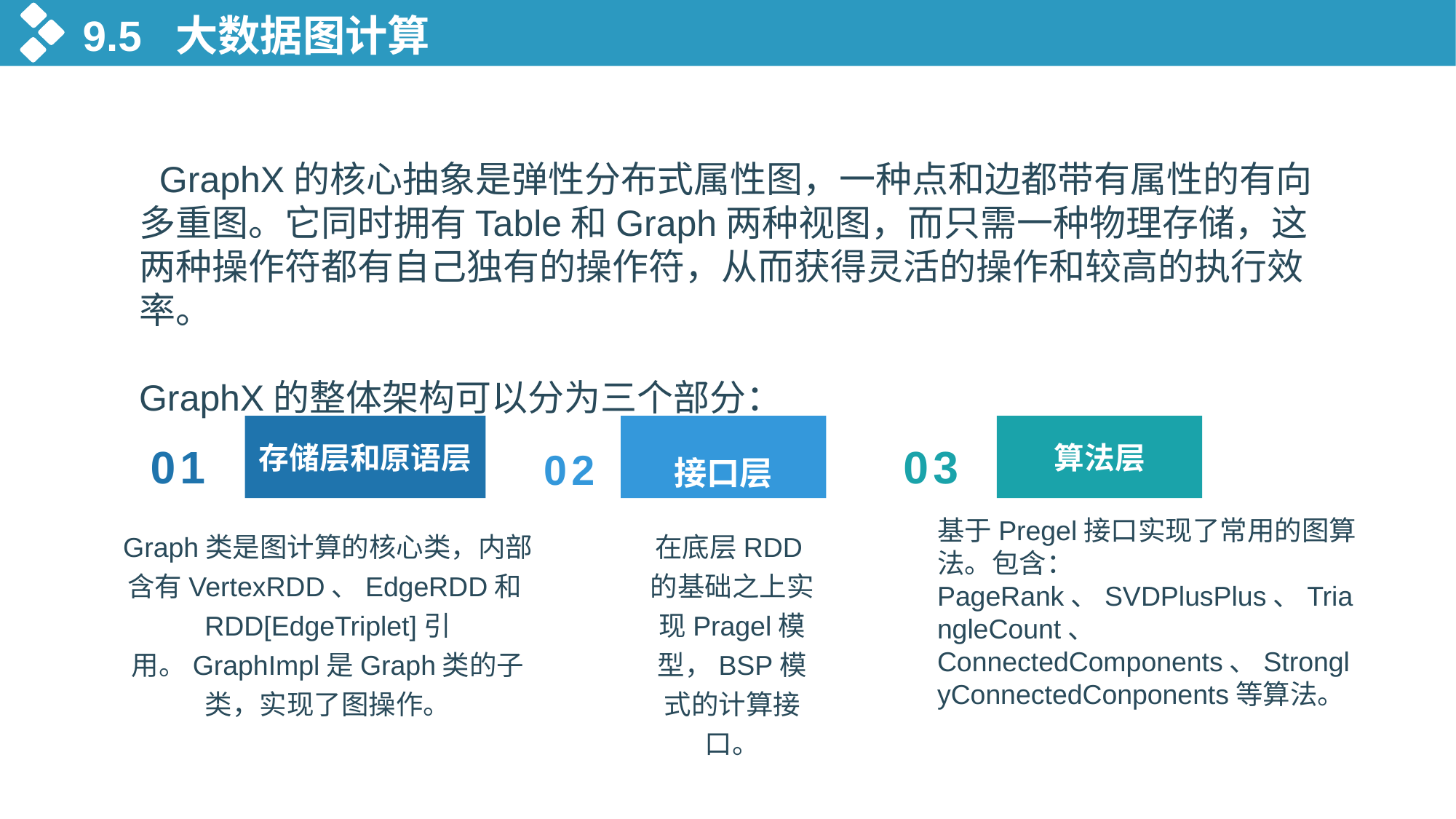

9.5  大数据图计算

  GraphX的核心抽象是弹性分布式属性图，一种点和边都带有属性的有向多重图。它同时拥有Table和Graph两种视图，而只需一种物理存储，这两种操作符都有自己独有的操作符，从而获得灵活的操作和较高的执行效率。

GraphX的整体架构可以分为三个部分：

01
03

接口层

算法层

存储层和原语层

02
基于Pregel接口实现了常用的图算法。包含：PageRank、SVDPlusPlus、TriangleCount、
ConnectedComponents、StronglyConnectedConponents等算法。

Graph类是图计算的核心类，内部含有VertexRDD、EdgeRDD和RDD[EdgeTriplet]引用。GraphImpl是Graph类的子类，实现了图操作。

在底层RDD的基础之上实现Pragel模型，BSP模式的计算接口。